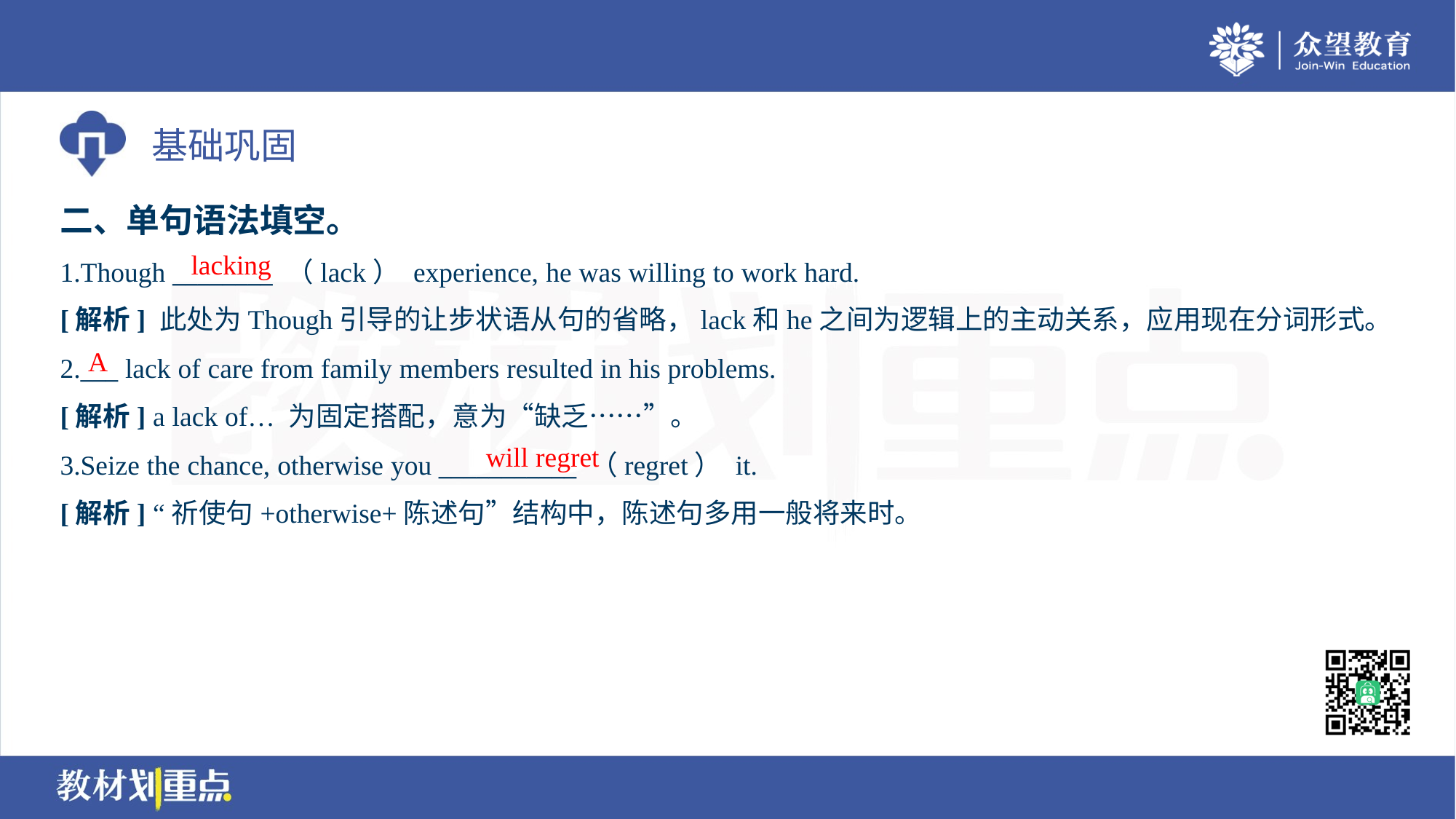

二、单句语法填空。
lacking
1.Though ________ （lack） experience, he was willing to work hard.
[解析] 此处为Though引导的让步状语从句的省略，lack和he之间为逻辑上的主动关系，应用现在分词形式。
A
2.___ lack of care from family members resulted in his problems.
[解析] a lack of… 为固定搭配，意为“缺乏……”。
will regret
3.Seize the chance, otherwise you ___________ （regret） it.
[解析] “祈使句+otherwise+陈述句”结构中，陈述句多用一般将来时。